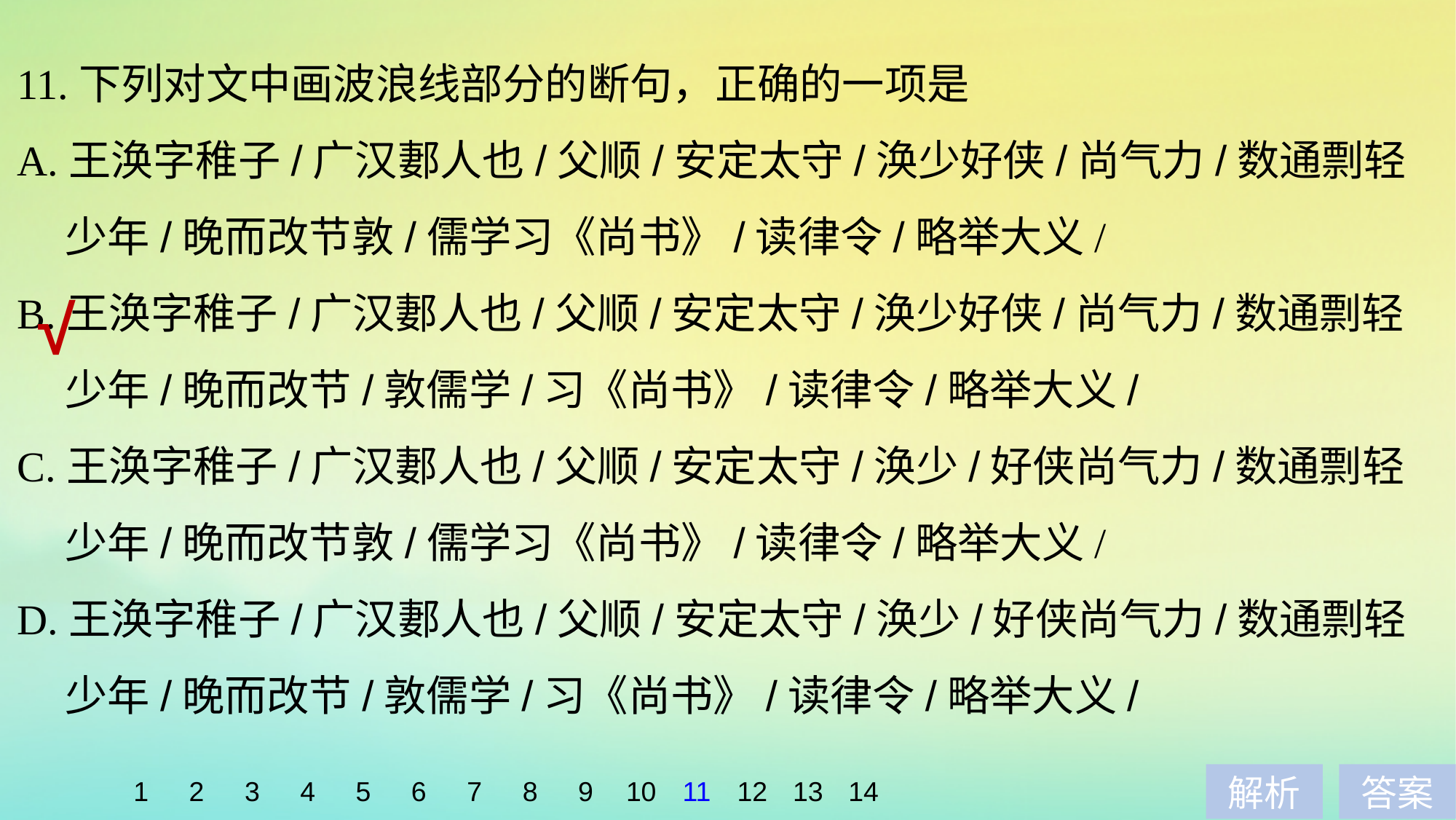

11.下列对文中画波浪线部分的断句，正确的一项是
A.王涣字稚子/广汉郪人也/父顺/安定太守/涣少好侠/尚气力/数通剽轻
    少年/晚而改节敦/儒学习《尚书》/读律令/略举大义/
B.王涣字稚子/广汉郪人也/父顺/安定太守/涣少好侠/尚气力/数通剽轻
    少年/晚而改节/敦儒学/习《尚书》/读律令/略举大义/
C.王涣字稚子/广汉郪人也/父顺/安定太守/涣少/好侠尚气力/数通剽轻
    少年/晚而改节敦/儒学习《尚书》/读律令/略举大义/
D.王涣字稚子/广汉郪人也/父顺/安定太守/涣少/好侠尚气力/数通剽轻
    少年/晚而改节/敦儒学/习《尚书》/读律令/略举大义/
√
1
2
3
4
5
6
7
8
9
10
11
12
13
14
解析
答案